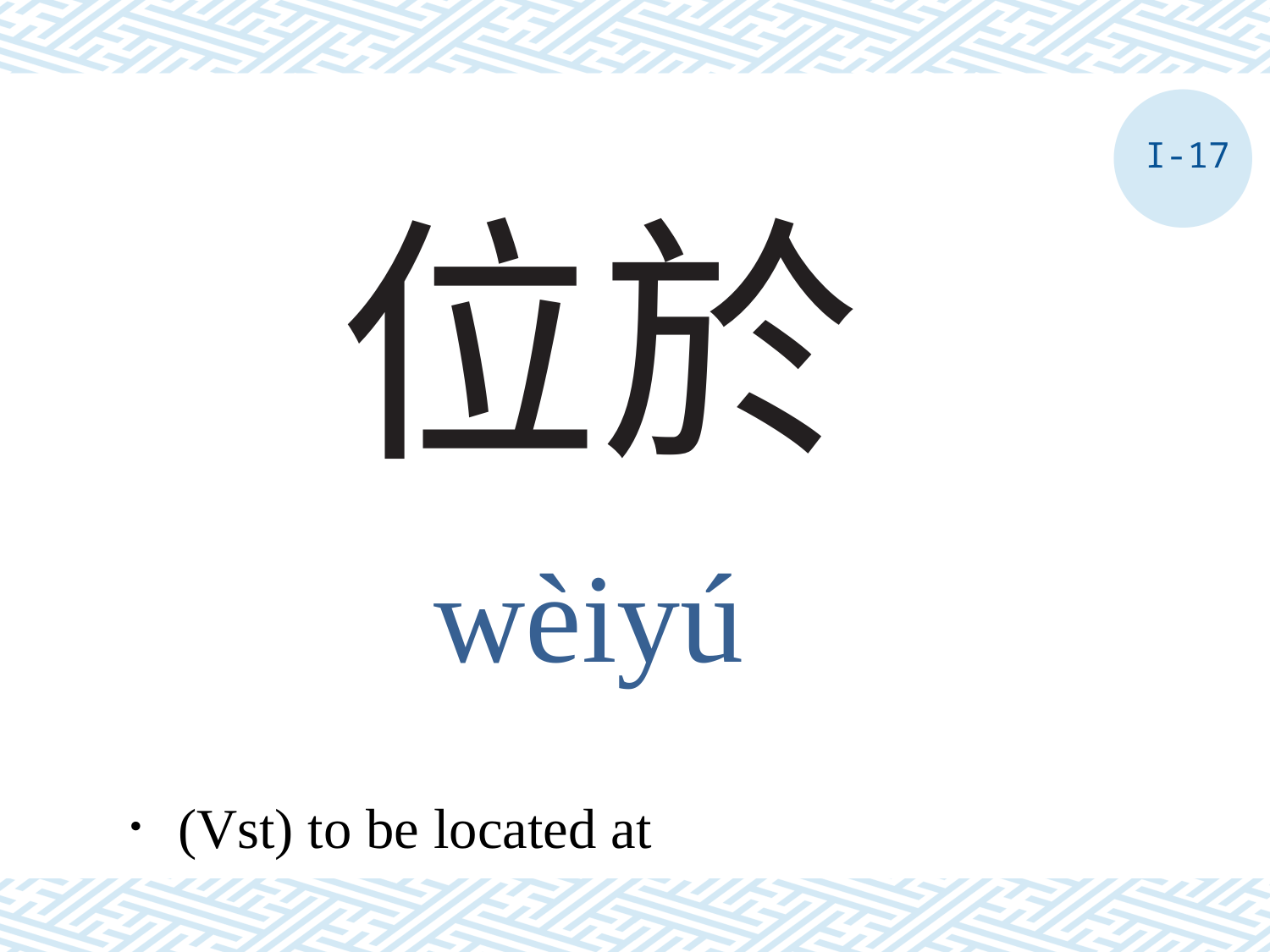

I-17

# 位於
wèiyú
．(Vst) to be located at